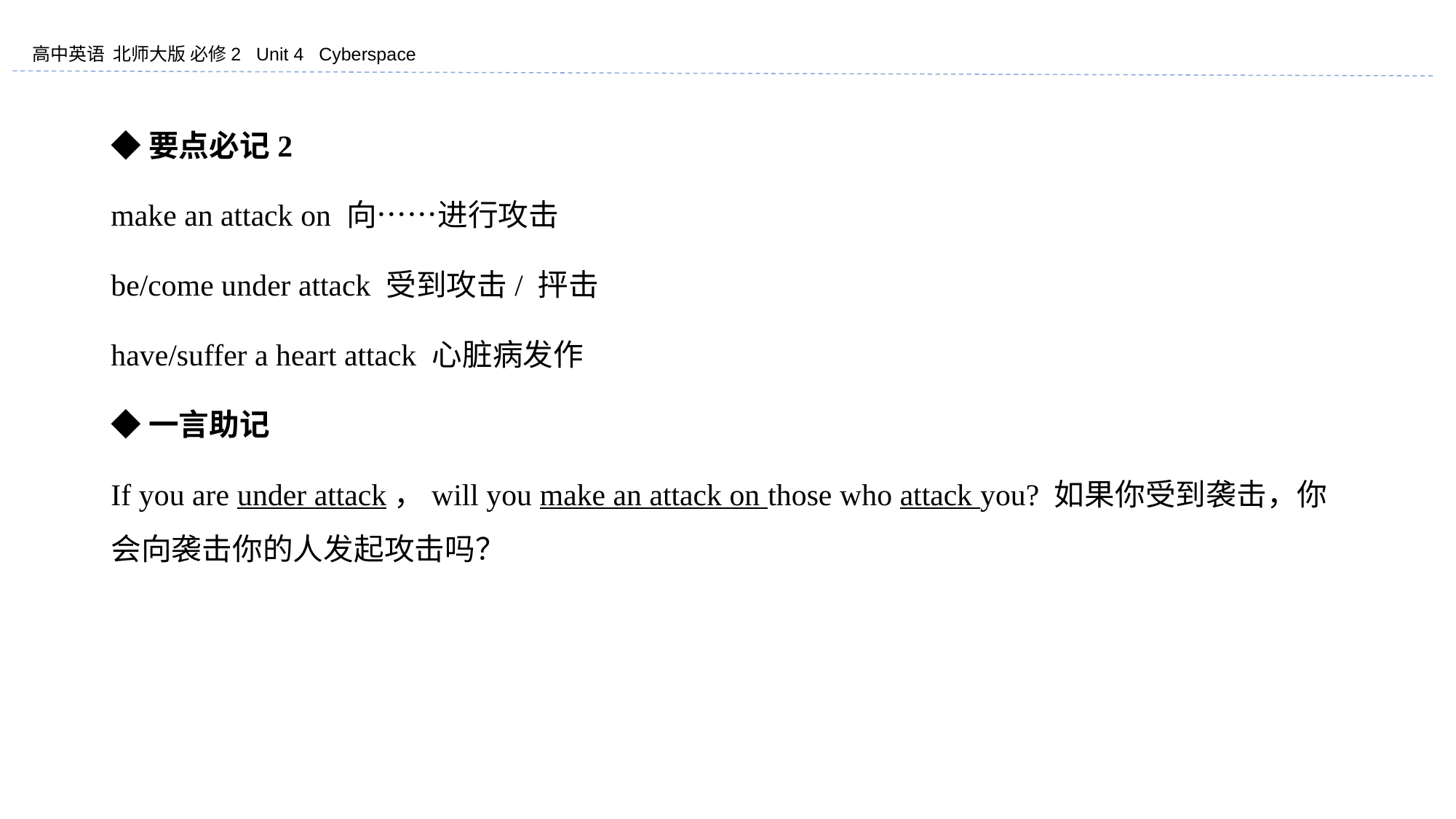

◆要点必记2
make an attack on 向……进行攻击
be/come under attack 受到攻击/ 抨击
have/suffer a heart attack 心脏病发作
◆一言助记
If you are under attack，will you make an attack on those who attack you? 如果你受到袭击，你会向袭击你的人发起攻击吗？